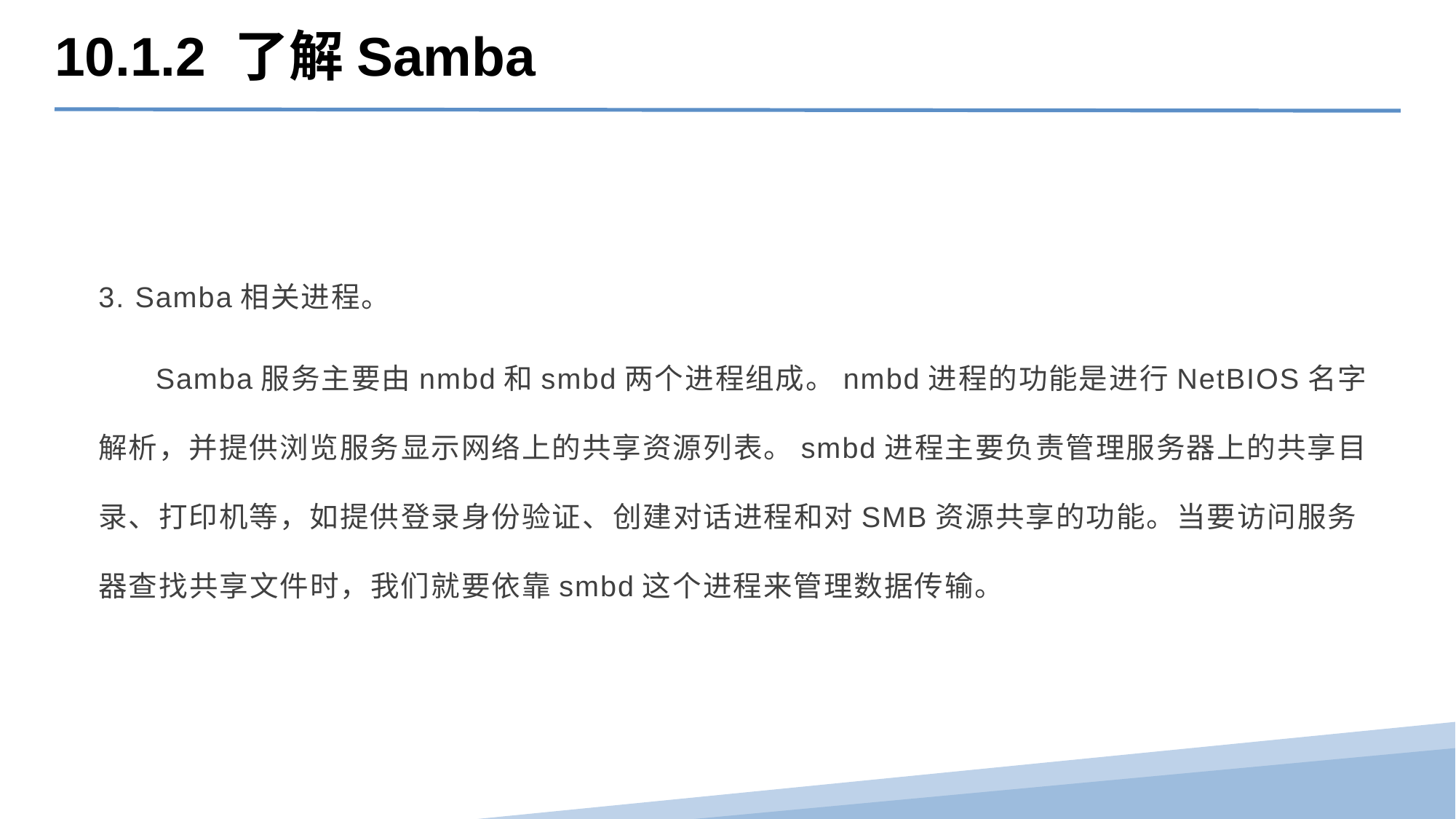

10.1.2 了解Samba

3. Samba相关进程。
      Samba服务主要由nmbd和smbd两个进程组成。nmbd进程的功能是进行NetBIOS名字解析，并提供浏览服务显示网络上的共享资源列表。smbd进程主要负责管理服务器上的共享目录、打印机等，如提供登录身份验证、创建对话进程和对SMB资源共享的功能。当要访问服务器查找共享文件时，我们就要依靠smbd这个进程来管理数据传输。